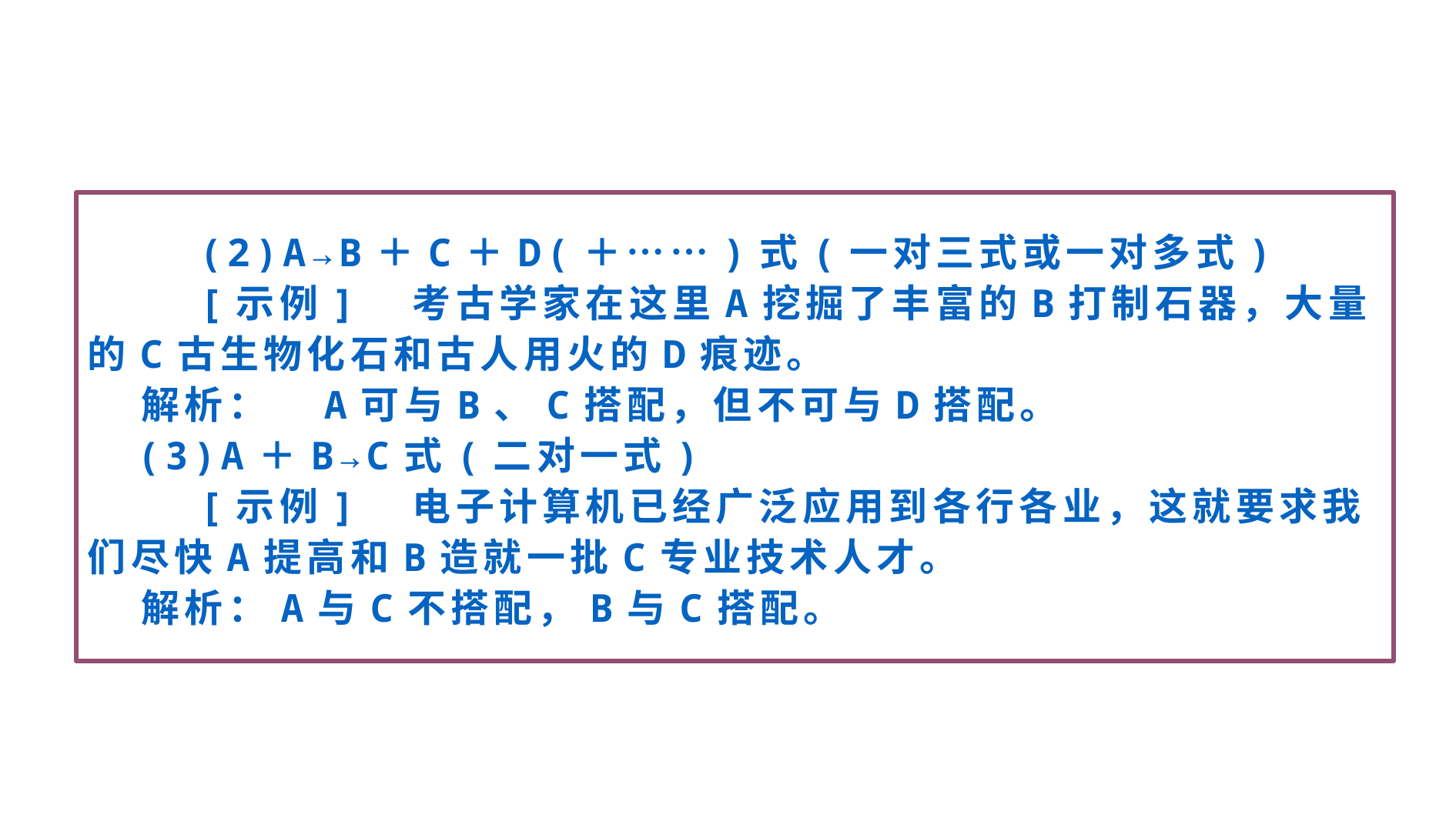

(2)A→B＋C＋D(＋……)式(一对三式或一对多式)
    [示例]　考古学家在这里A挖掘了丰富的B打制石器，大量的C古生物化石和古人用火的D痕迹。
    解析：　A可与B、C搭配，但不可与D搭配。
   (3)A＋B→C式(二对一式)
    [示例]　电子计算机已经广泛应用到各行各业，这就要求我们尽快A提高和B造就一批C专业技术人才。
    解析：A与C不搭配，B与C搭配。